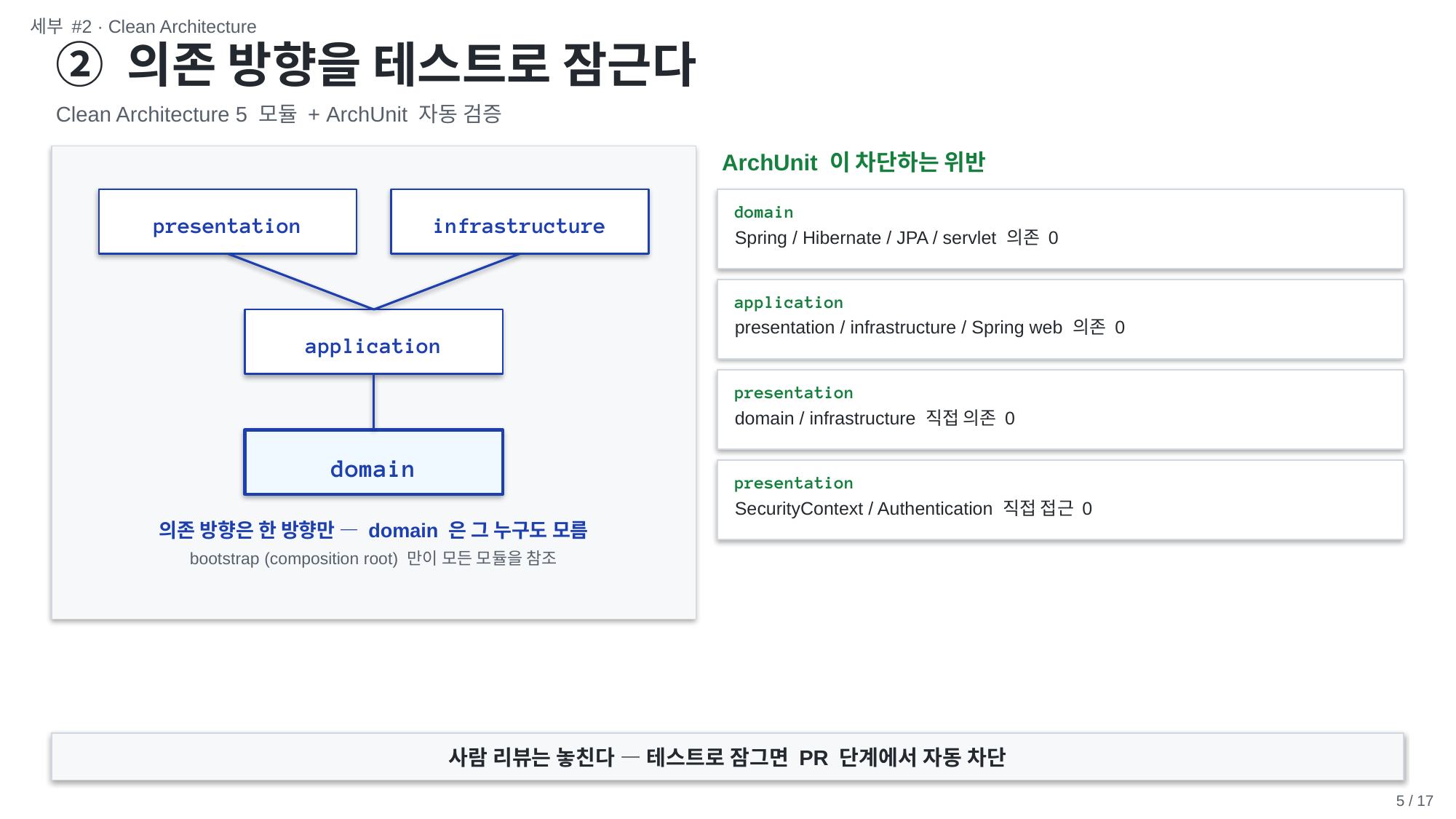

세부 #2 · Clean Architecture
② 의존 방향을 테스트로 잠근다
Clean Architecture 5 모듈 + ArchUnit 자동 검증

ArchUnit 이 차단하는 위반

domain
presentation
infrastructure
Spring / Hibernate / JPA / servlet 의존 0

application

presentation / infrastructure / Spring web 의존 0
application

presentation
domain / infrastructure 직접 의존 0

domain

presentation
SecurityContext / Authentication 직접 접근 0
의존 방향은 한 방향만 — domain 은 그 누구도 모름
bootstrap (composition root) 만이 모든 모듈을 참조
사람 리뷰는 놓친다 — 테스트로 잠그면 PR 단계에서 자동 차단
5 / 17